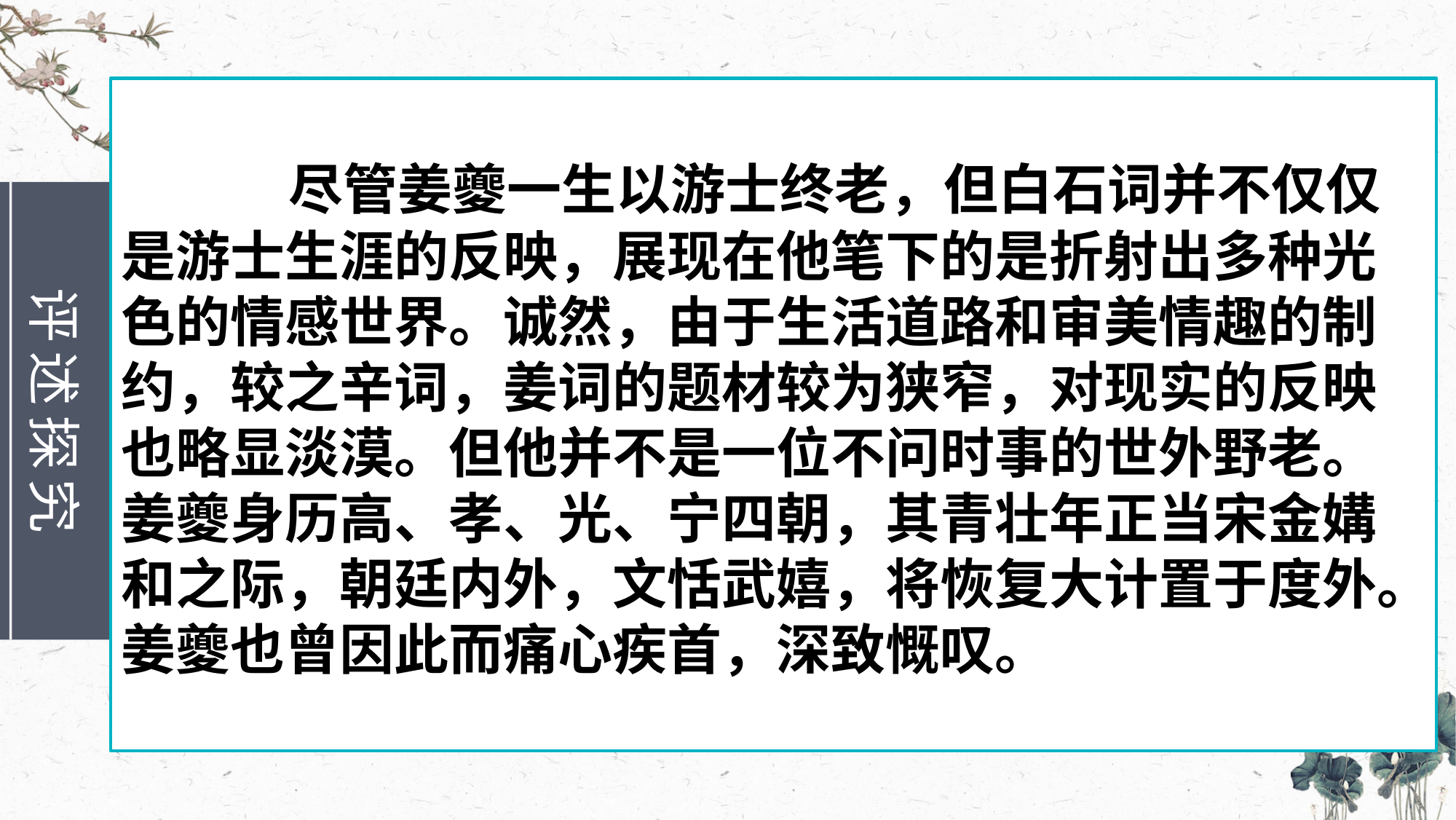

尽管姜夔一生以游士终老，但白石词并不仅仅是游士生涯的反映，展现在他笔下的是折射出多种光色的情感世界。诚然，由于生活道路和审美情趣的制约，较之辛词，姜词的题材较为狭窄，对现实的反映也略显淡漠。但他并不是一位不问时事的世外野老。姜夔身历高、孝、光、宁四朝，其青壮年正当宋金媾和之际，朝廷内外，文恬武嬉，将恢复大计置于度外。姜夔也曾因此而痛心疾首，深致慨叹。
评述探究